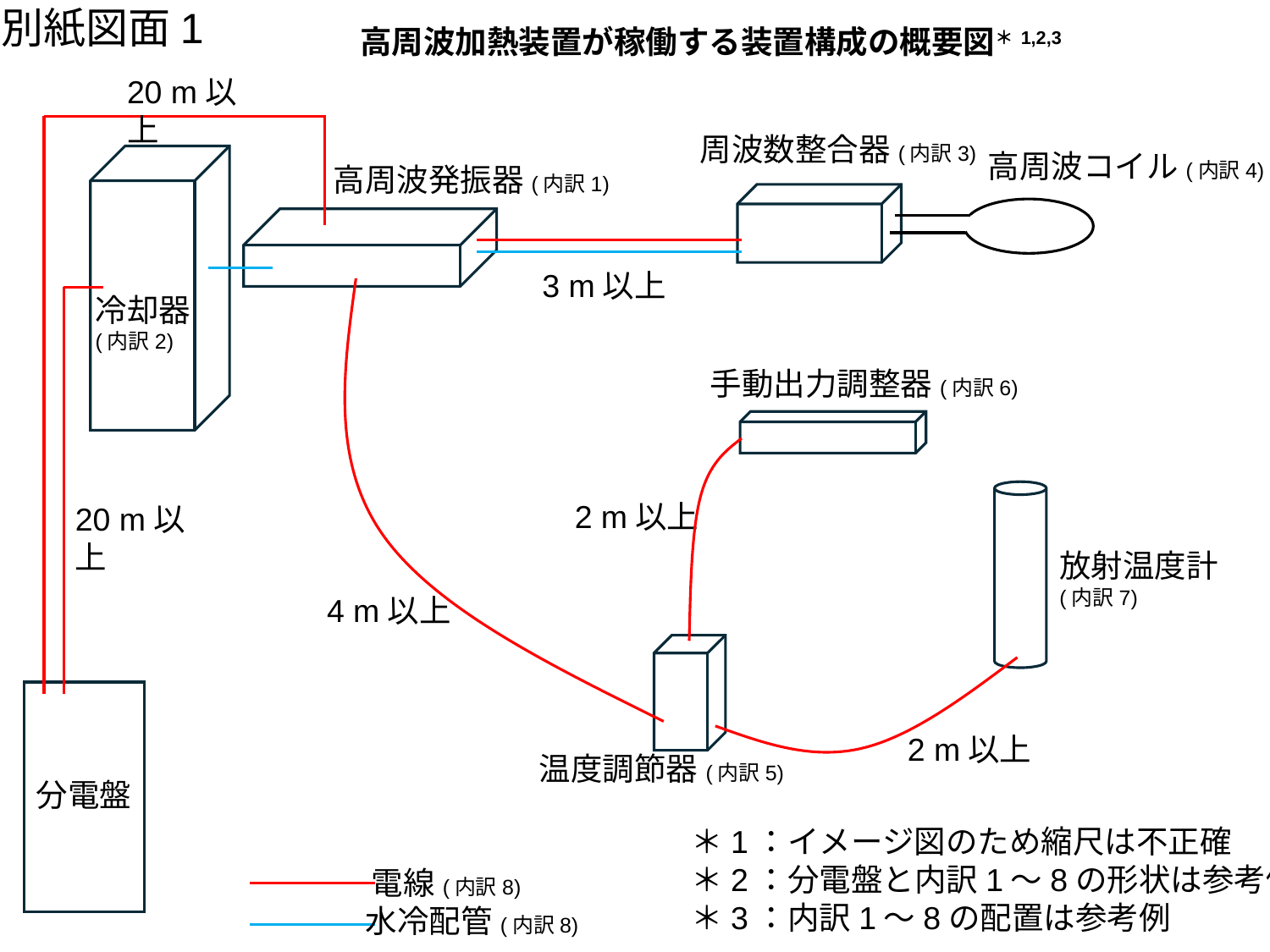

別紙図面1
高周波加熱装置が稼働する装置構成の概要図＊1,2,3
20 m以上
周波数整合器(内訳3)
高周波コイル(内訳4)

高周波発振器(内訳1)

3 m以上

冷却器
(内訳2)
手動出力調整器(内訳6)

2 m以上
20 m以上
放射温度計
(内訳7)
4 m以上

2 m以上
温度調節器(内訳5)
分電盤
＊1：イメージ図のため縮尺は不正確
＊2：分電盤と内訳1～8の形状は参考例
＊3：内訳1～8の配置は参考例
電線(内訳8)
水冷配管(内訳8)